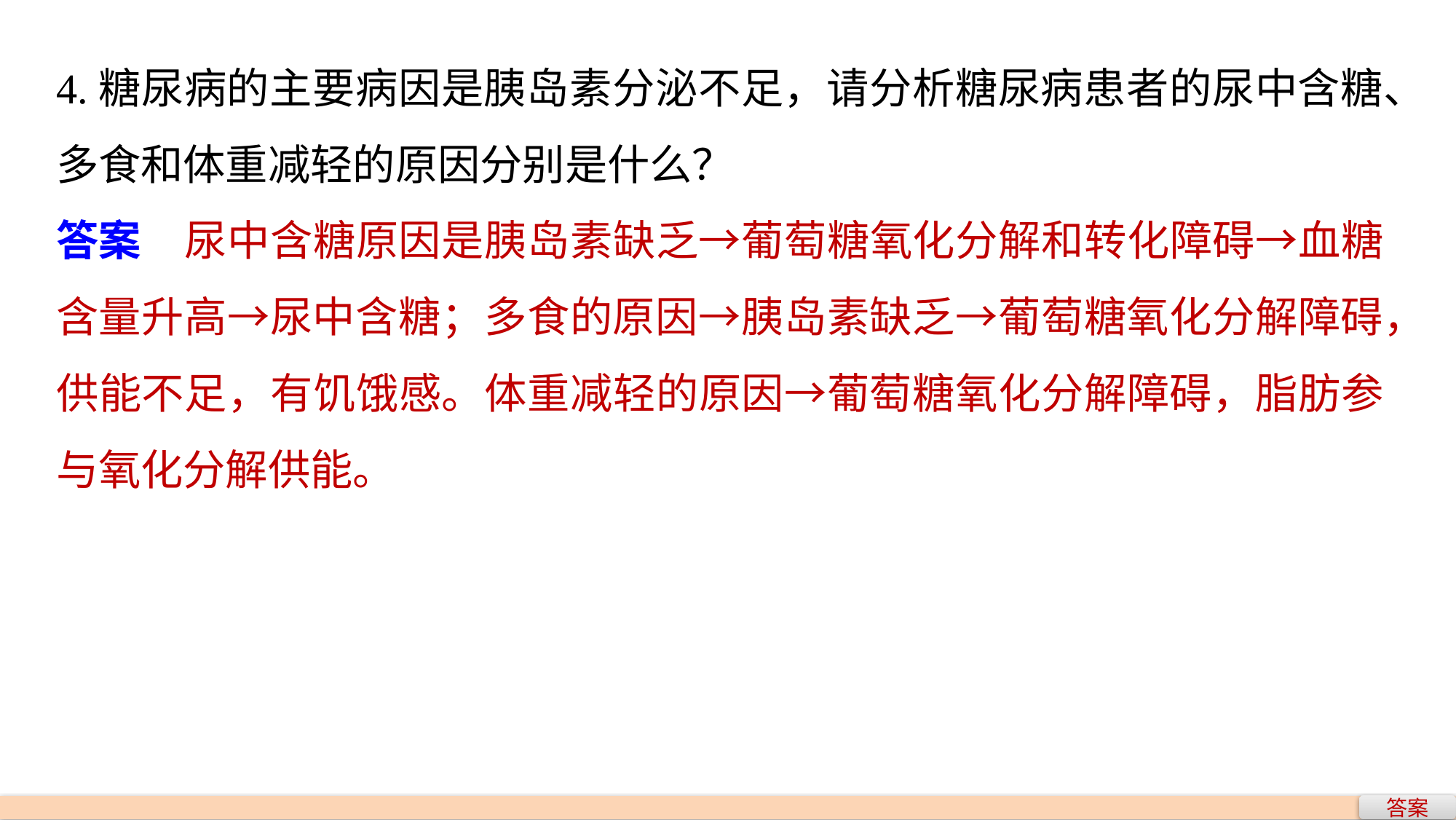

4.糖尿病的主要病因是胰岛素分泌不足，请分析糖尿病患者的尿中含糖、多食和体重减轻的原因分别是什么？
答案　尿中含糖原因是胰岛素缺乏→葡萄糖氧化分解和转化障碍→血糖含量升高→尿中含糖；多食的原因→胰岛素缺乏→葡萄糖氧化分解障碍，供能不足，有饥饿感。体重减轻的原因→葡萄糖氧化分解障碍，脂肪参与氧化分解供能。
答案